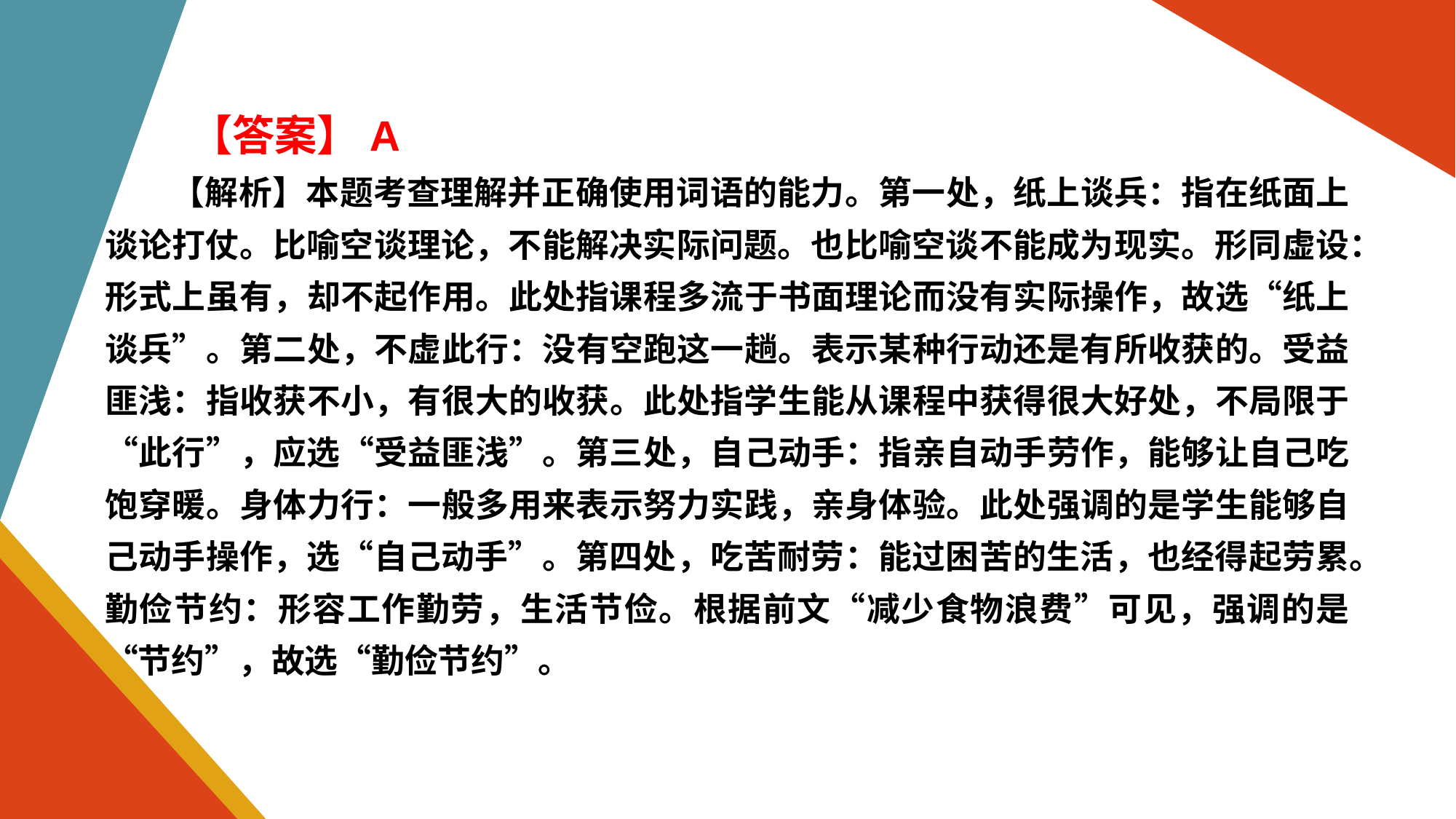

【答案】A
【解析】本题考查理解并正确使用词语的能力。第一处，纸上谈兵：指在纸面上谈论打仗。比喻空谈理论，不能解决实际问题。也比喻空谈不能成为现实。形同虚设：形式上虽有，却不起作用。此处指课程多流于书面理论而没有实际操作，故选“纸上谈兵”。第二处，不虚此行：没有空跑这一趟。表示某种行动还是有所收获的。受益匪浅：指收获不小，有很大的收获。此处指学生能从课程中获得很大好处，不局限于“此行”，应选“受益匪浅”。第三处，自己动手：指亲自动手劳作，能够让自己吃饱穿暖。身体力行：一般多用来表示努力实践，亲身体验。此处强调的是学生能够自己动手操作，选“自己动手”。第四处，吃苦耐劳：能过困苦的生活，也经得起劳累。勤俭节约：形容工作勤劳，生活节俭。根据前文“减少食物浪费”可见，强调的是“节约”，故选“勤俭节约”。